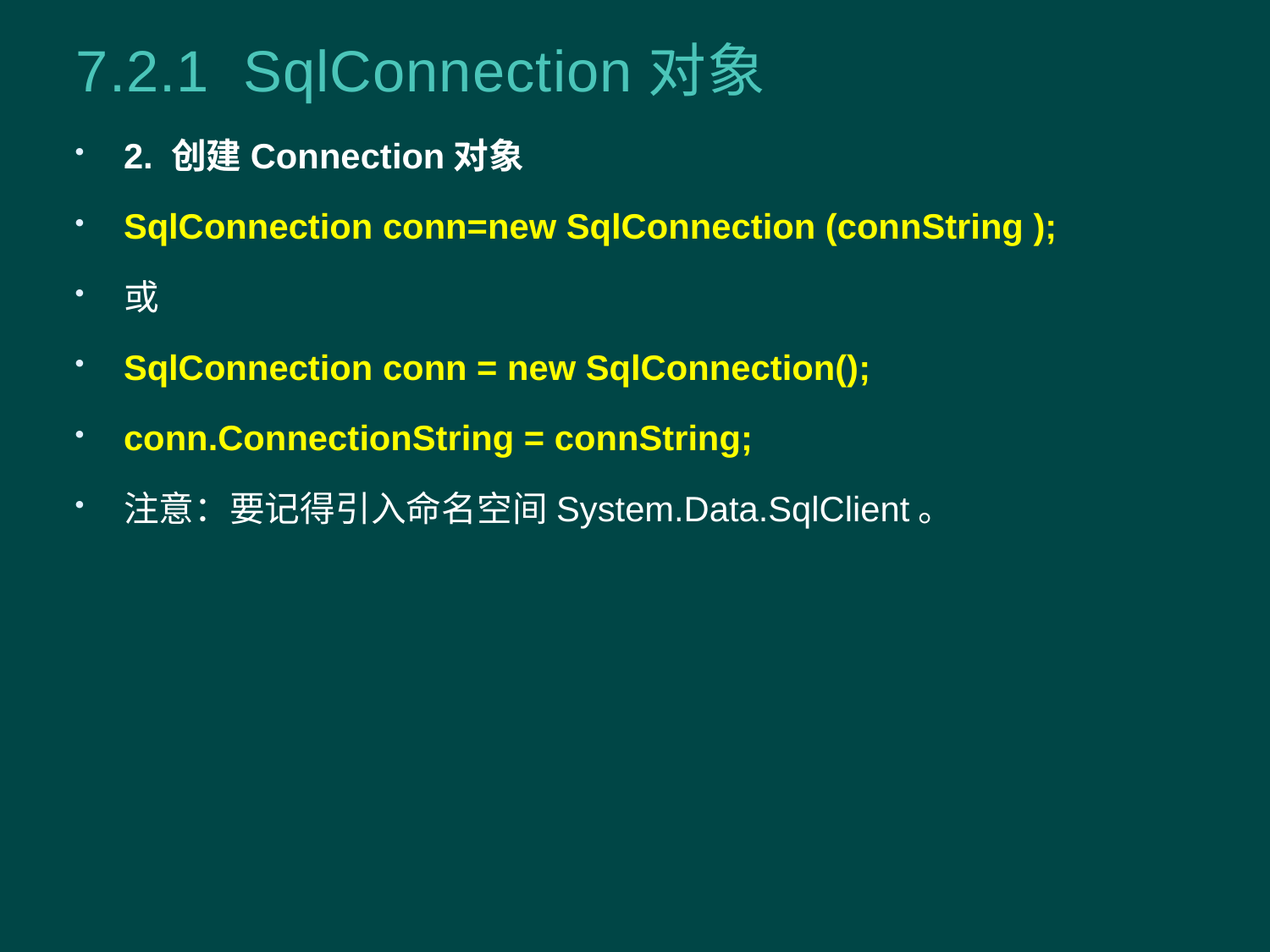

7.2.1  SqlConnection对象

2. 创建Connection对象
SqlConnection conn=new SqlConnection (connString );
或
SqlConnection conn = new SqlConnection();
conn.ConnectionString = connString;
注意：要记得引入命名空间System.Data.SqlClient。